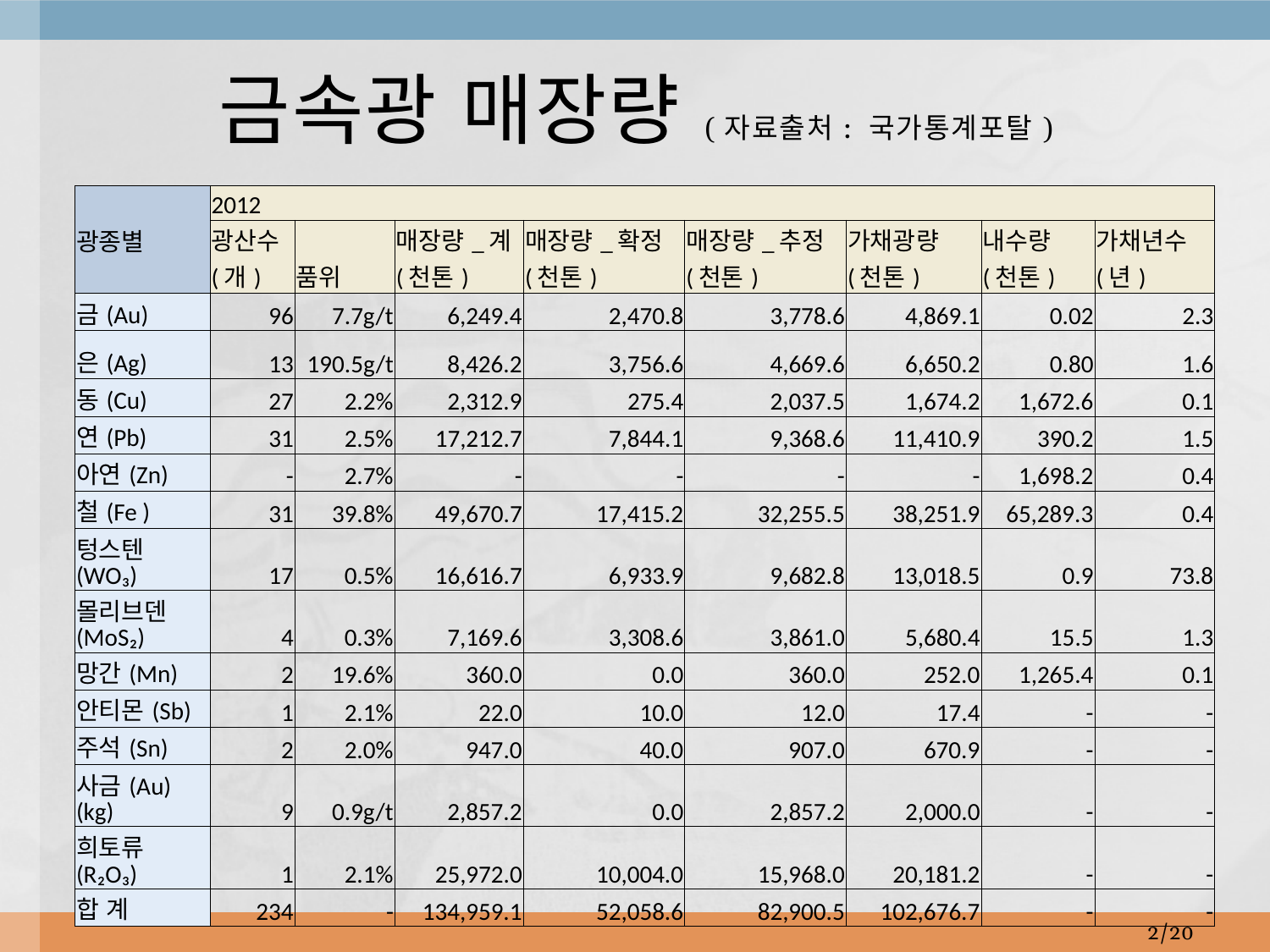

# 금속광 매장량(자료출처: 국가통계포탈)
| 광종별 | 2012 |  |  |  |  |  |  |  |
| --- | --- | --- | --- | --- | --- | --- | --- | --- |
|  | 광산수 (개) | 품위 | 매장량\_계 (천톤) | 매장량\_확정 (천톤) | 매장량\_추정 (천톤) | 가채광량 (천톤) | 내수량 (천톤) | 가채년수 (년) |
| 금(Au) | 96 | 7.7g/t | 6,249.4 | 2,470.8 | 3,778.6 | 4,869.1 | 0.02 | 2.3 |
| 은(Ag) | 13 | 190.5g/t | 8,426.2 | 3,756.6 | 4,669.6 | 6,650.2 | 0.80 | 1.6 |
| 동(Cu) | 27 | 2.2% | 2,312.9 | 275.4 | 2,037.5 | 1,674.2 | 1,672.6 | 0.1 |
| 연(Pb) | 31 | 2.5% | 17,212.7 | 7,844.1 | 9,368.6 | 11,410.9 | 390.2 | 1.5 |
| 아연(Zn) | - | 2.7% | - | - | - | - | 1,698.2 | 0.4 |
| 철(Fe ) | 31 | 39.8% | 49,670.7 | 17,415.2 | 32,255.5 | 38,251.9 | 65,289.3 | 0.4 |
| 텅스텐 (WO₃) | 17 | 0.5% | 16,616.7 | 6,933.9 | 9,682.8 | 13,018.5 | 0.9 | 73.8 |
| 몰리브덴(MoS₂) | 4 | 0.3% | 7,169.6 | 3,308.6 | 3,861.0 | 5,680.4 | 15.5 | 1.3 |
| 망간(Mn) | 2 | 19.6% | 360.0 | 0.0 | 360.0 | 252.0 | 1,265.4 | 0.1 |
| 안티몬(Sb) | 1 | 2.1% | 22.0 | 10.0 | 12.0 | 17.4 | - | - |
| 주석(Sn) | 2 | 2.0% | 947.0 | 40.0 | 907.0 | 670.9 | - | - |
| 사금(Au) (kg) | 9 | 0.9g/t | 2,857.2 | 0.0 | 2,857.2 | 2,000.0 | - | - |
| 희토류 (R₂O₃) | 1 | 2.1% | 25,972.0 | 10,004.0 | 15,968.0 | 20,181.2 | - | - |
| 합 계 | 234 | - | 134,959.1 | 52,058.6 | 82,900.5 | 102,676.7 | - | - |
2